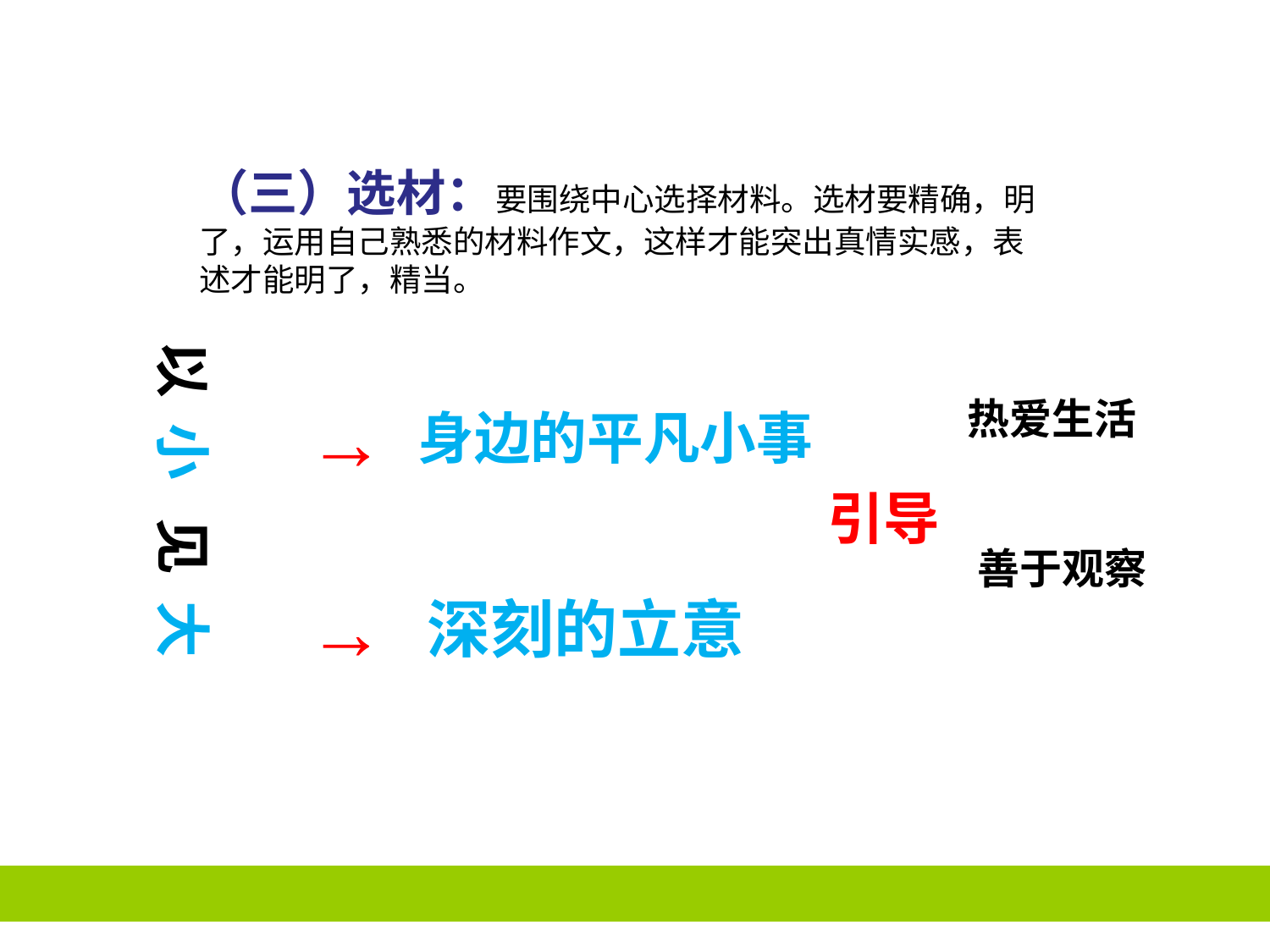

（三）选材：要围绕中心选择材料。选材要精确，明了，运用自己熟悉的材料作文，这样才能突出真情实感，表述才能明了，精当。
以  小   见  大
→
热爱生活
身边的平凡小事
引导
善于观察
→
深刻的立意